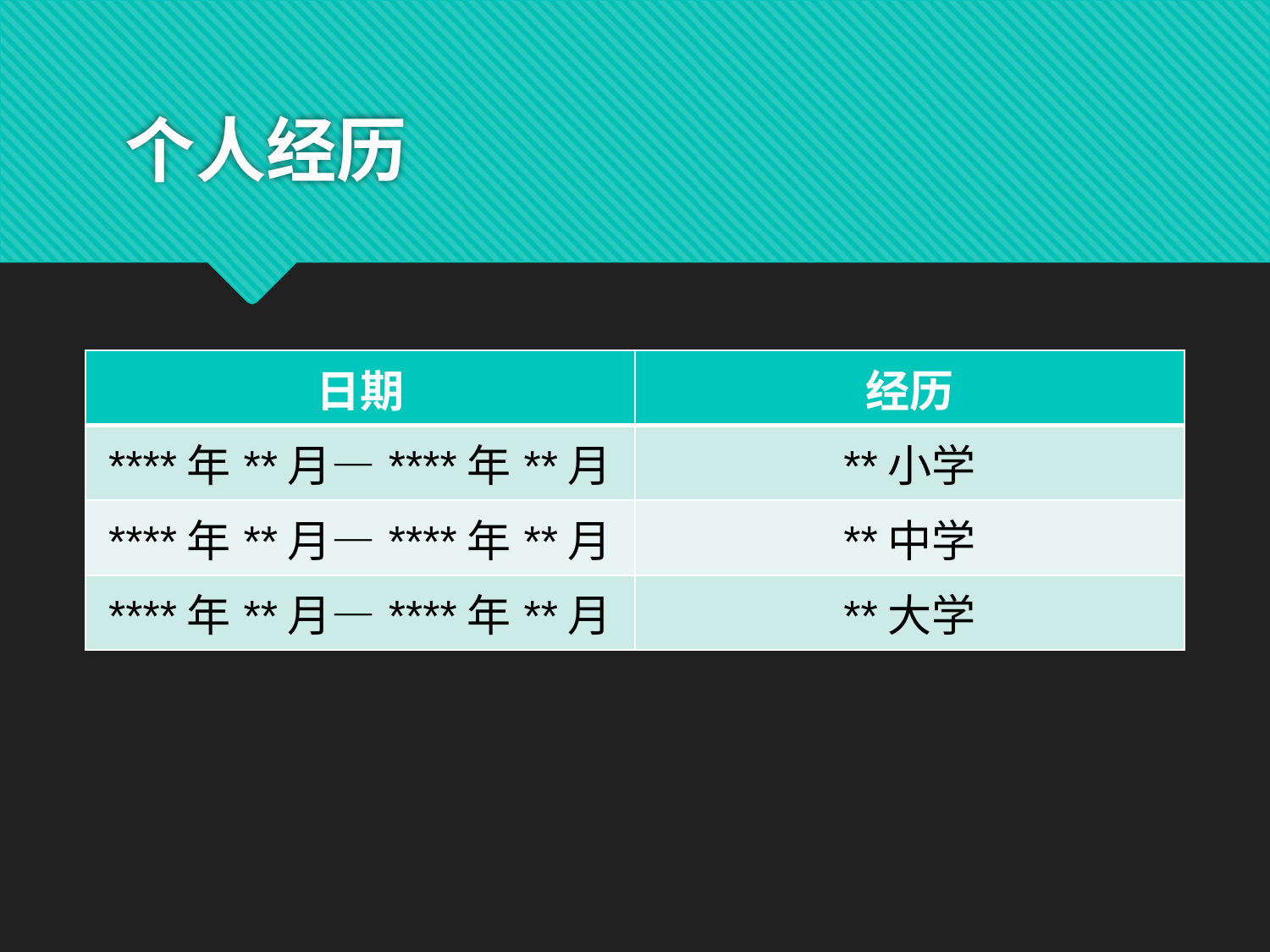

# 个人经历
| 日期 | 经历 |
| --- | --- |
| \*\*\*\*年\*\*月—\*\*\*\*年\*\*月 | \*\*小学 |
| \*\*\*\*年\*\*月—\*\*\*\*年\*\*月 | \*\*中学 |
| \*\*\*\*年\*\*月—\*\*\*\*年\*\*月 | \*\*大学 |